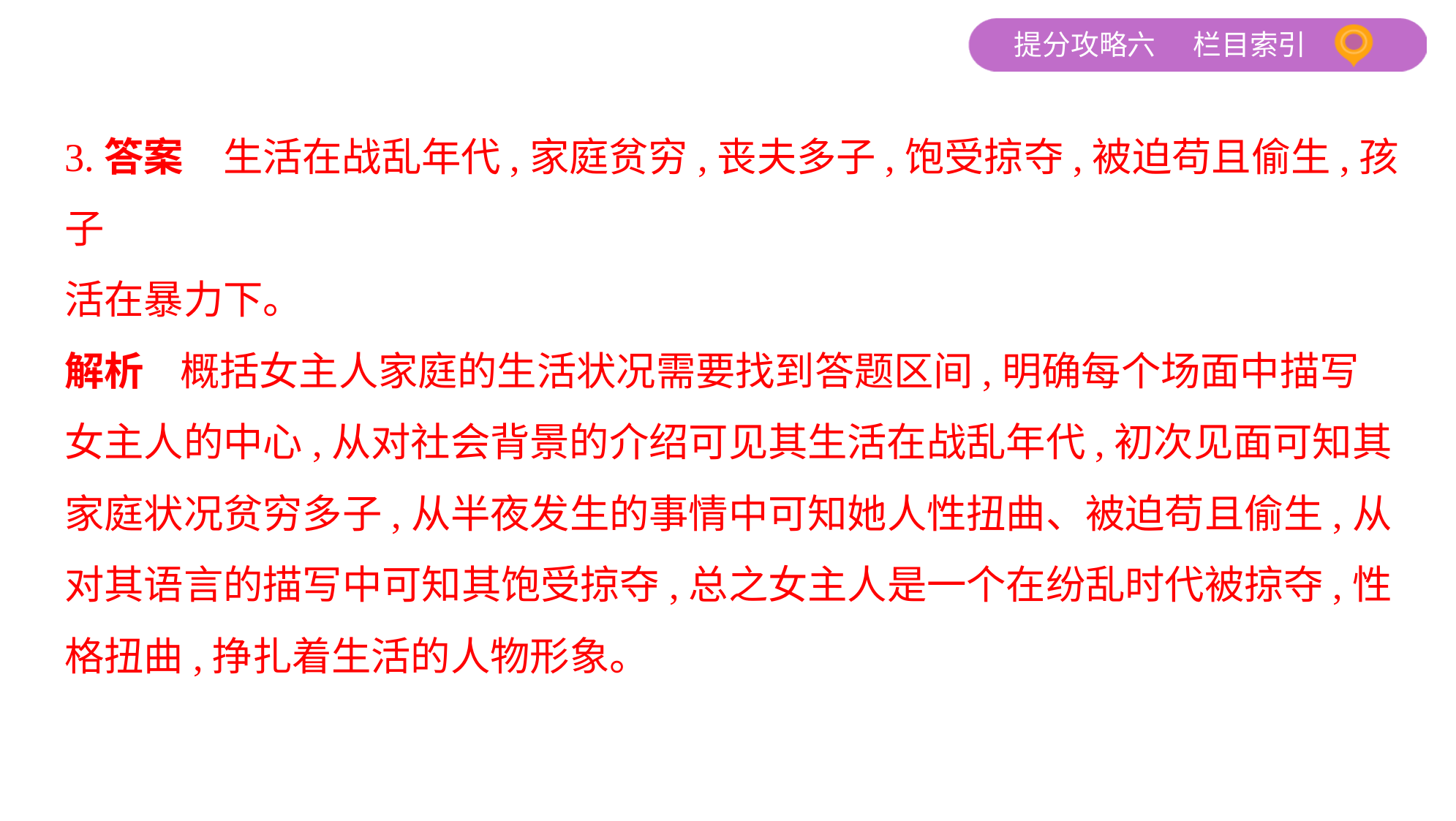

3.答案　生活在战乱年代,家庭贫穷,丧夫多子,饱受掠夺,被迫苟且偷生,孩子
活在暴力下。
解析    概括女主人家庭的生活状况需要找到答题区间,明确每个场面中描写
女主人的中心,从对社会背景的介绍可见其生活在战乱年代,初次见面可知其
家庭状况贫穷多子,从半夜发生的事情中可知她人性扭曲、被迫苟且偷生,从
对其语言的描写中可知其饱受掠夺,总之女主人是一个在纷乱时代被掠夺,性
格扭曲,挣扎着生活的人物形象。